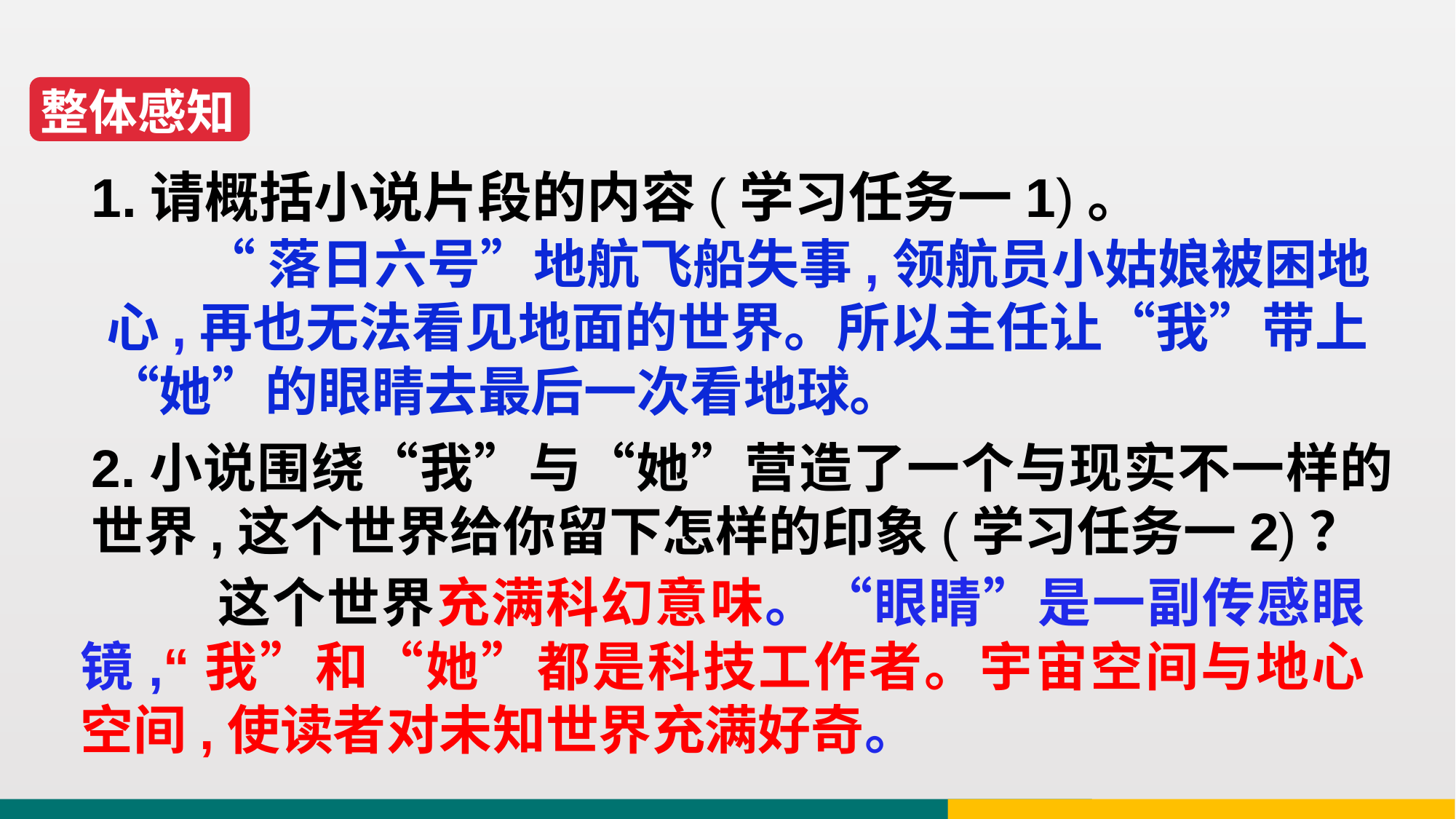

整体感知
1.请概括小说片段的内容(学习任务一1)。
        “落日六号”地航飞船失事,领航员小姑娘被困地心,再也无法看见地面的世界。所以主任让“我”带上“她”的眼睛去最后一次看地球。
2.小说围绕“我”与“她”营造了一个与现实不一样的世界,这个世界给你留下怎样的印象(学习任务一2)？
         这个世界充满科幻意味。“眼睛”是一副传感眼镜,“我”和“她”都是科技工作者。宇宙空间与地心空间,使读者对未知世界充满好奇。